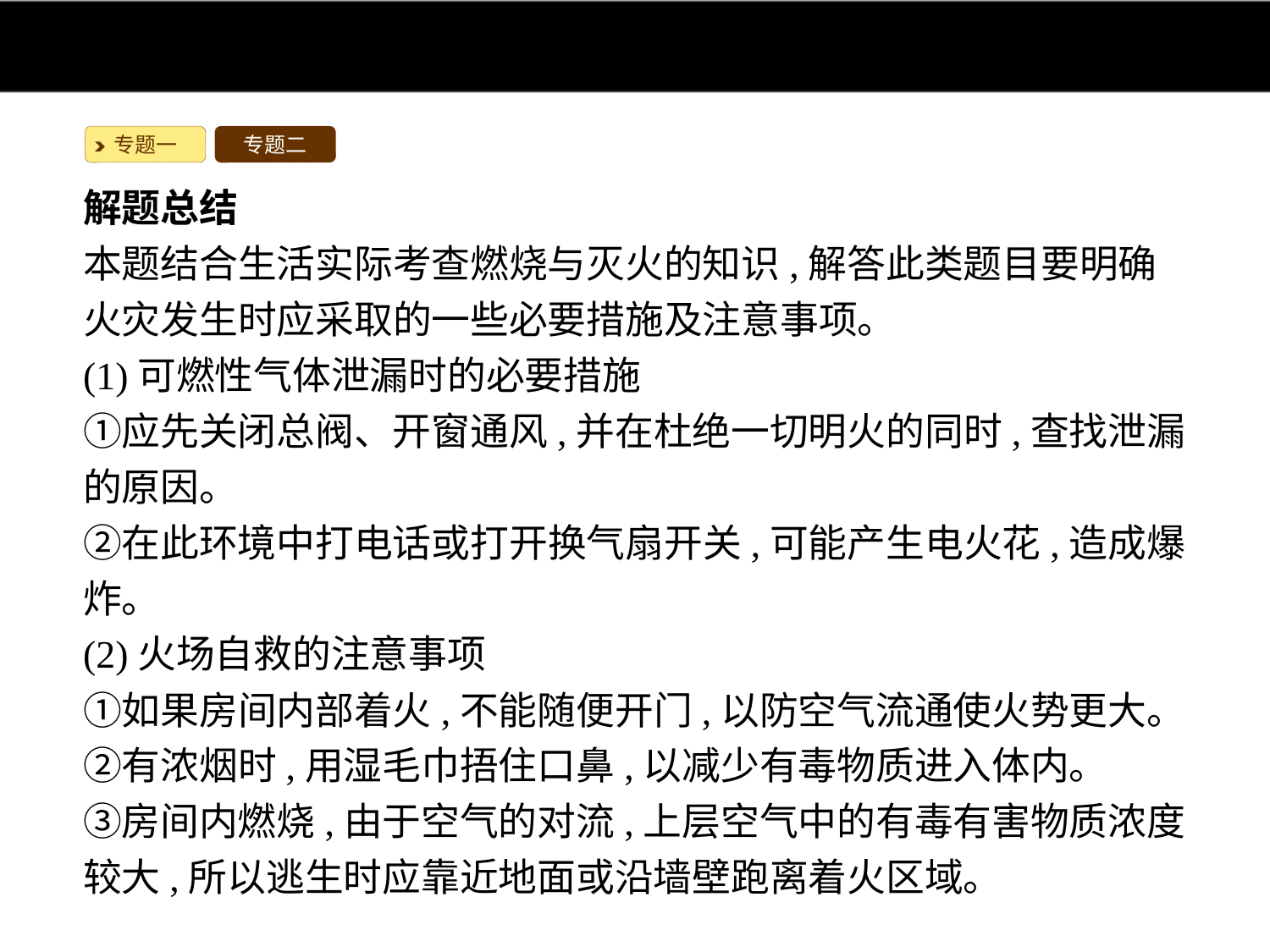

专题一
专题二

解题总结
本题结合生活实际考查燃烧与灭火的知识,解答此类题目要明确火灾发生时应采取的一些必要措施及注意事项。
(1)可燃性气体泄漏时的必要措施
①应先关闭总阀、开窗通风,并在杜绝一切明火的同时,查找泄漏的原因。
②在此环境中打电话或打开换气扇开关,可能产生电火花,造成爆炸。
(2)火场自救的注意事项
①如果房间内部着火,不能随便开门,以防空气流通使火势更大。
②有浓烟时,用湿毛巾捂住口鼻,以减少有毒物质进入体内。
③房间内燃烧,由于空气的对流,上层空气中的有毒有害物质浓度较大,所以逃生时应靠近地面或沿墙壁跑离着火区域。